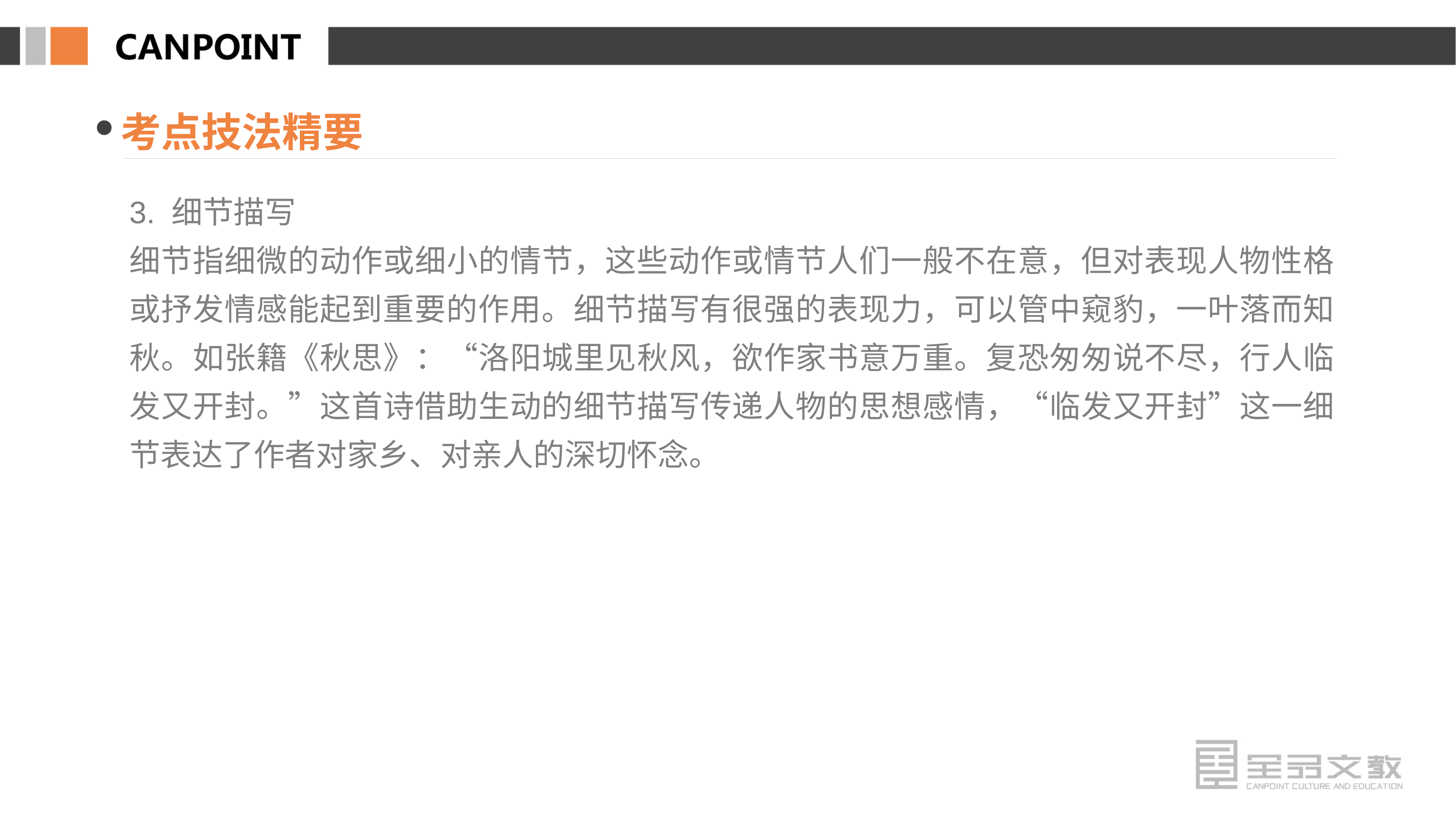

考点技法精要

3. 细节描写
细节指细微的动作或细小的情节，这些动作或情节人们一般不在意，但对表现人物性格或抒发情感能起到重要的作用。细节描写有很强的表现力，可以管中窥豹，一叶落而知秋。如张籍《秋思》：“洛阳城里见秋风，欲作家书意万重。复恐匆匆说不尽，行人临发又开封。”这首诗借助生动的细节描写传递人物的思想感情，“临发又开封”这一细节表达了作者对家乡、对亲人的深切怀念。